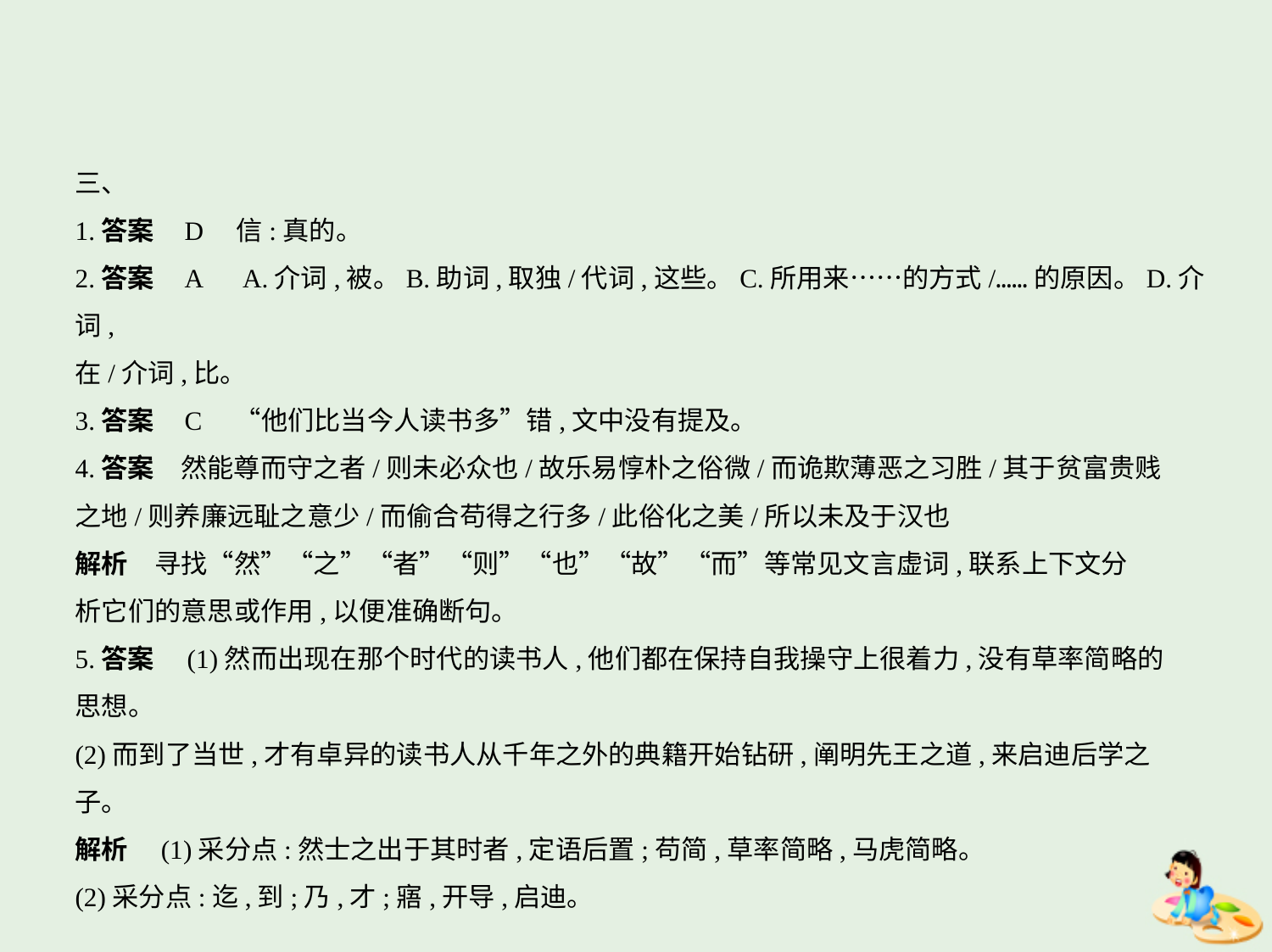

三、
1.答案    D　信:真的。
2.答案    A　A.介词,被。B.助词,取独/代词,这些。C.所用来……的方式/……的原因。D.介词,
在/介词,比。
3.答案    C　“他们比当今人读书多”错,文中没有提及。
4.答案　然能尊而守之者/则未必众也/故乐易惇朴之俗微/而诡欺薄恶之习胜/其于贫富贵贱
之地/则养廉远耻之意少/而偷合苟得之行多/此俗化之美/所以未及于汉也
解析　寻找“然”“之”“者”“则”“也”“故”“而”等常见文言虚词,联系上下文分
析它们的意思或作用,以便准确断句。
5.答案　(1)然而出现在那个时代的读书人,他们都在保持自我操守上很着力,没有草率简略的
思想。
(2)而到了当世,才有卓异的读书人从千年之外的典籍开始钻研,阐明先王之道,来启迪后学之
子。
解析　(1)采分点:然士之出于其时者,定语后置;苟简,草率简略,马虎简略。
(2)采分点:迄,到;乃,才;寤,开导,启迪。